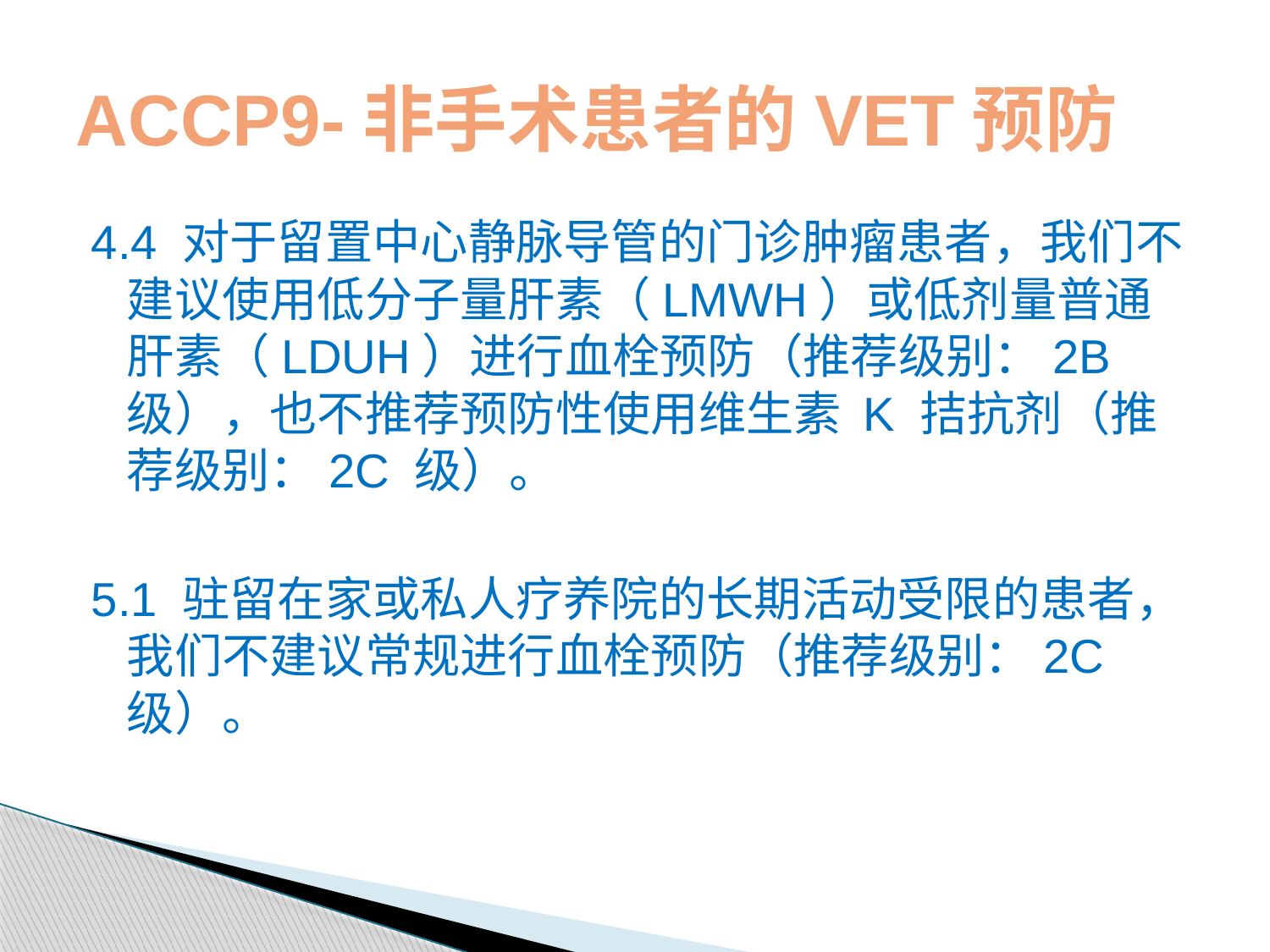

# ACCP9-非手术患者的VET预防
4.4 对于留置中心静脉导管的门诊肿瘤患者，我们不建议使用低分子量肝素（LMWH）或低剂量普通肝素（LDUH）进行血栓预防（推荐级别：2B  级），也不推荐预防性使用维生素 K 拮抗剂（推荐级别：2C 级）。

5.1 驻留在家或私人疗养院的长期活动受限的患者，我们不建议常规进行血栓预防（推荐级别：2C 级）。